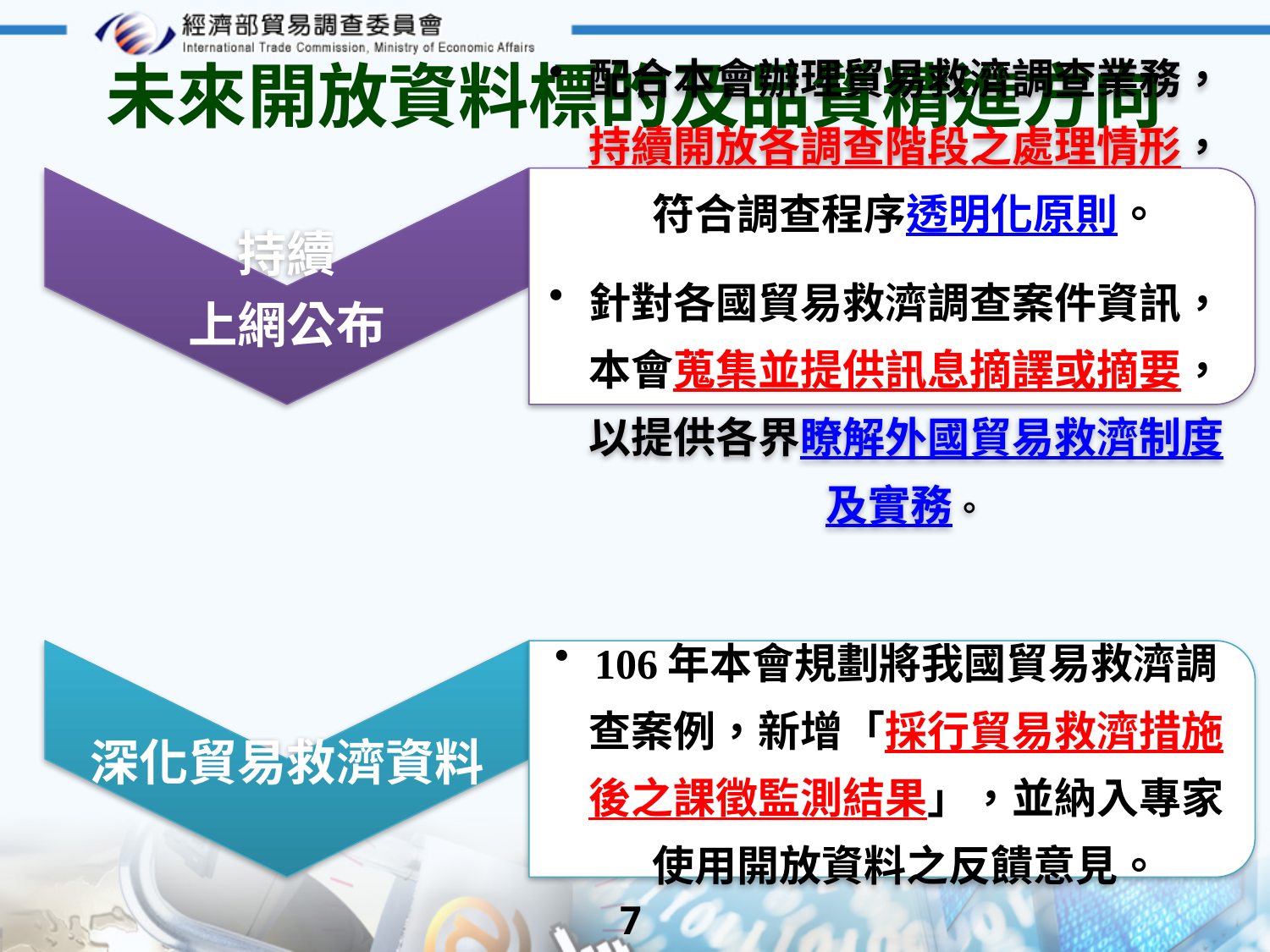

未來開放資料標的及品質精進方向
持續
上網公布
針對各國貿易救濟調查案件資訊，本會蒐集並提供訊息摘譯或摘要，以提供各界瞭解外國貿易救濟制度及實務。
深化貿易救濟資料
7